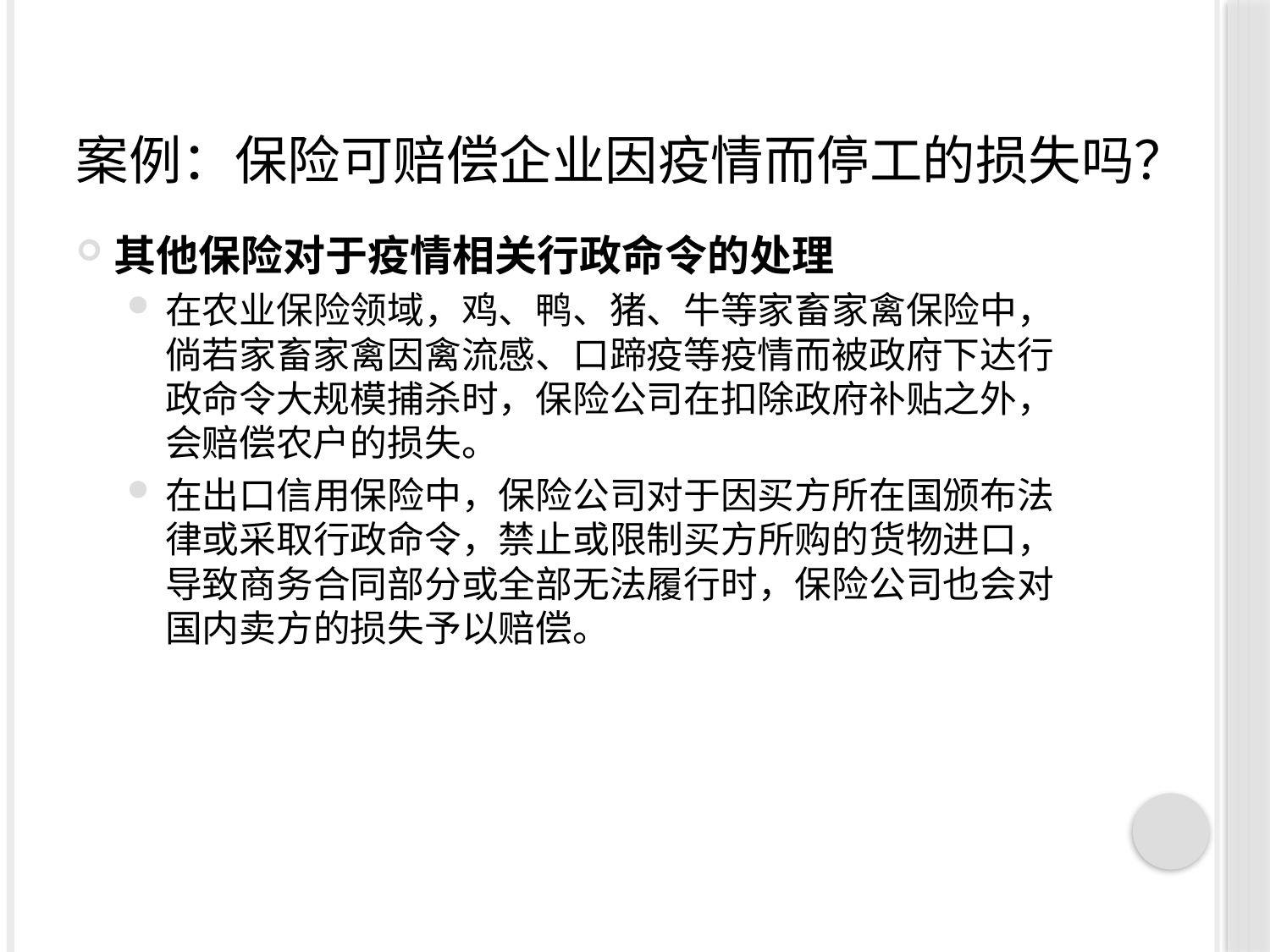

# 案例：保险可赔偿企业因疫情而停工的损失吗？
其他保险对于疫情相关行政命令的处理
在农业保险领域，鸡、鸭、猪、牛等家畜家禽保险中，倘若家畜家禽因禽流感、口蹄疫等疫情而被政府下达行政命令大规模捕杀时，保险公司在扣除政府补贴之外，会赔偿农户的损失。
在出口信用保险中，保险公司对于因买方所在国颁布法律或采取行政命令，禁止或限制买方所购的货物进口，导致商务合同部分或全部无法履行时，保险公司也会对国内卖方的损失予以赔偿。